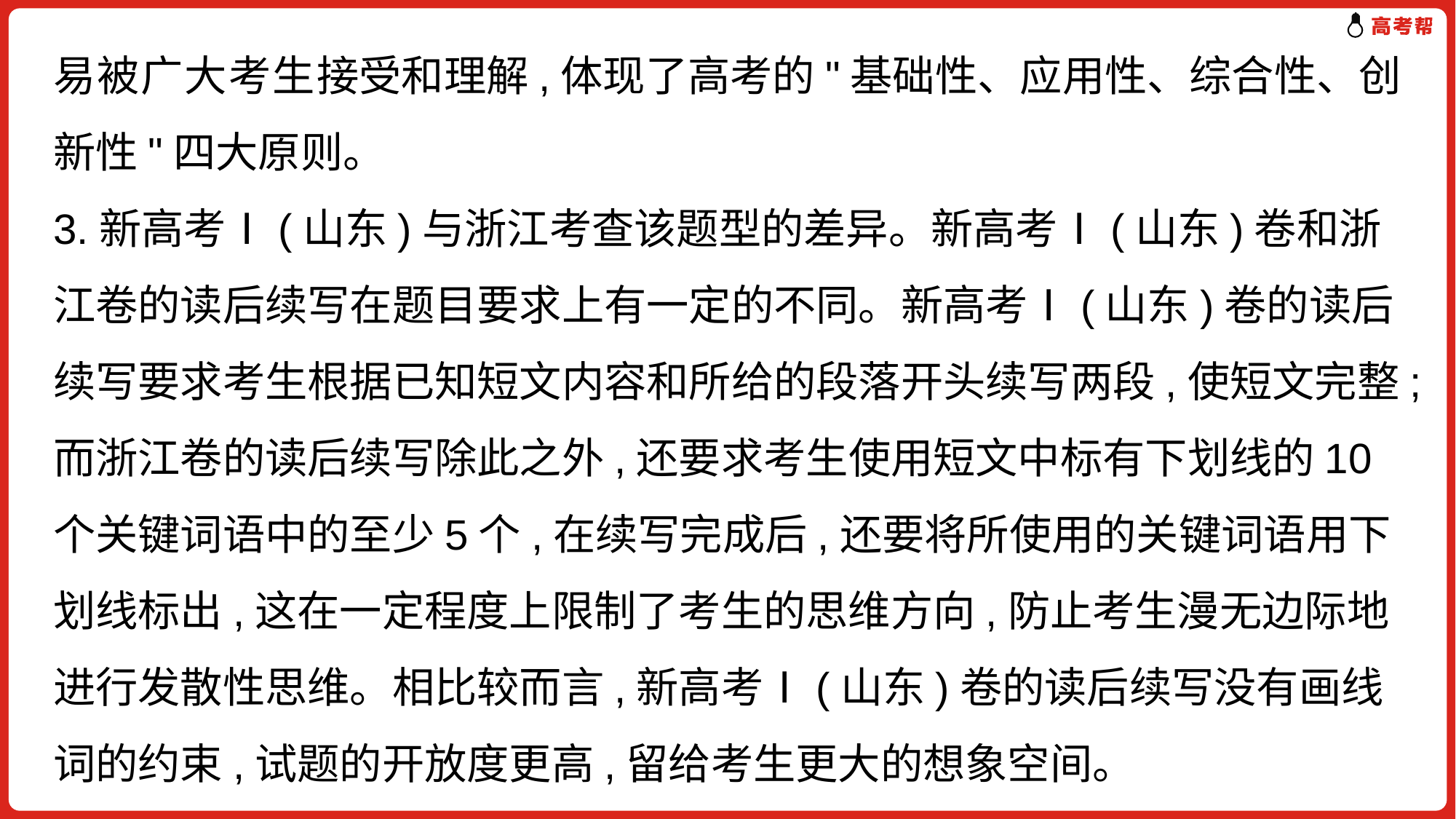

易被广大考生接受和理解,体现了高考的"基础性、应用性、综合性、创新性"四大原则。
3.新高考Ⅰ(山东)与浙江考查该题型的差异。新高考Ⅰ(山东)卷和浙江卷的读后续写在题目要求上有一定的不同。新高考Ⅰ(山东)卷的读后续写要求考生根据已知短文内容和所给的段落开头续写两段,使短文完整;而浙江卷的读后续写除此之外,还要求考生使用短文中标有下划线的10个关键词语中的至少5个,在续写完成后,还要将所使用的关键词语用下划线标出,这在一定程度上限制了考生的思维方向,防止考生漫无边际地进行发散性思维。相比较而言,新高考Ⅰ(山东)卷的读后续写没有画线词的约束,试题的开放度更高,留给考生更大的想象空间。